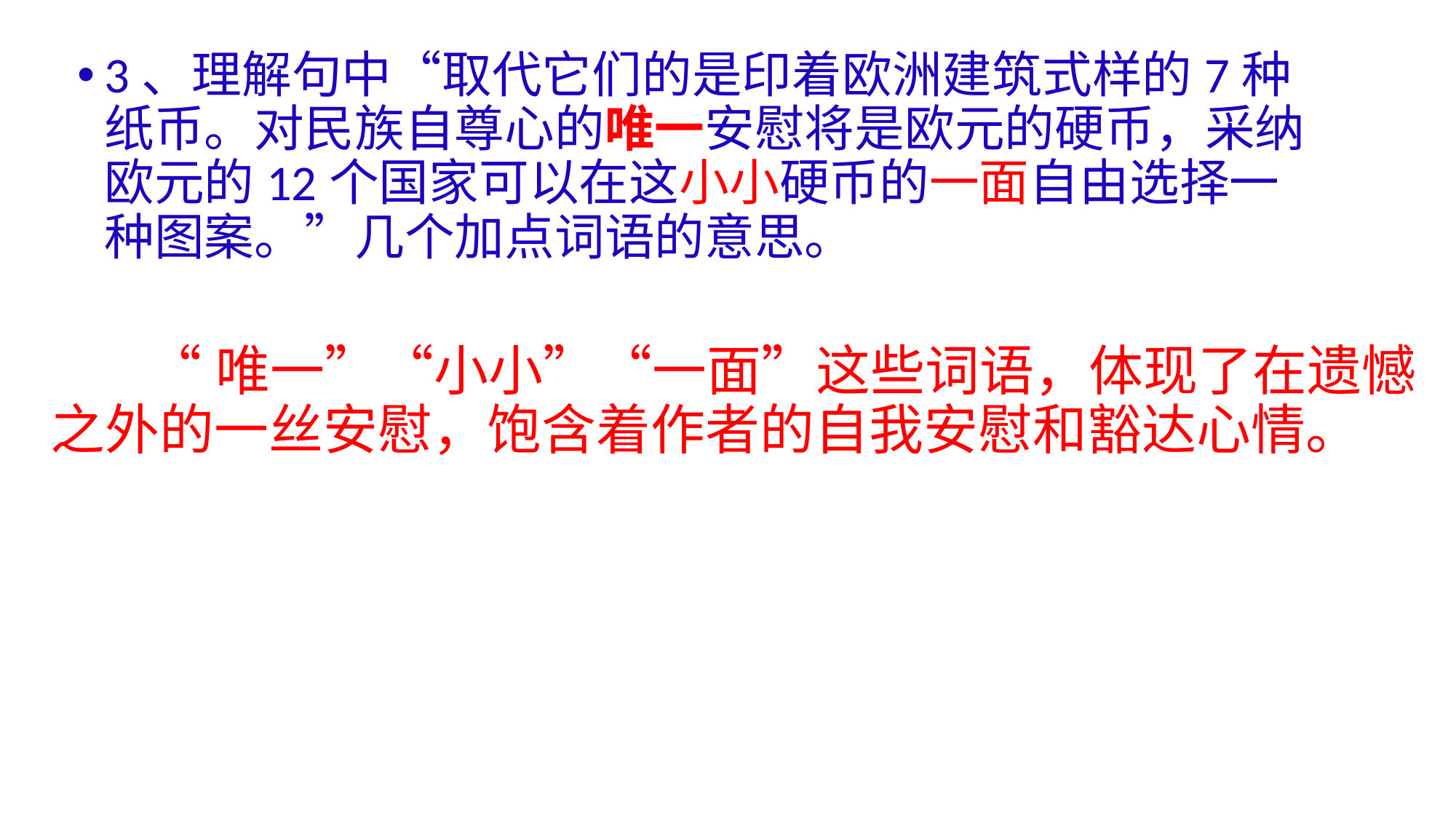

3、理解句中“取代它们的是印着欧洲建筑式样的7种纸币。对民族自尊心的唯一安慰将是欧元的硬币，采纳欧元的12个国家可以在这小小硬币的一面自由选择一种图案。”几个加点词语的意思。

        “唯一”“小小”“一面”这些词语，体现了在遗憾之外的一丝安慰，饱含着作者的自我安慰和豁达心情。